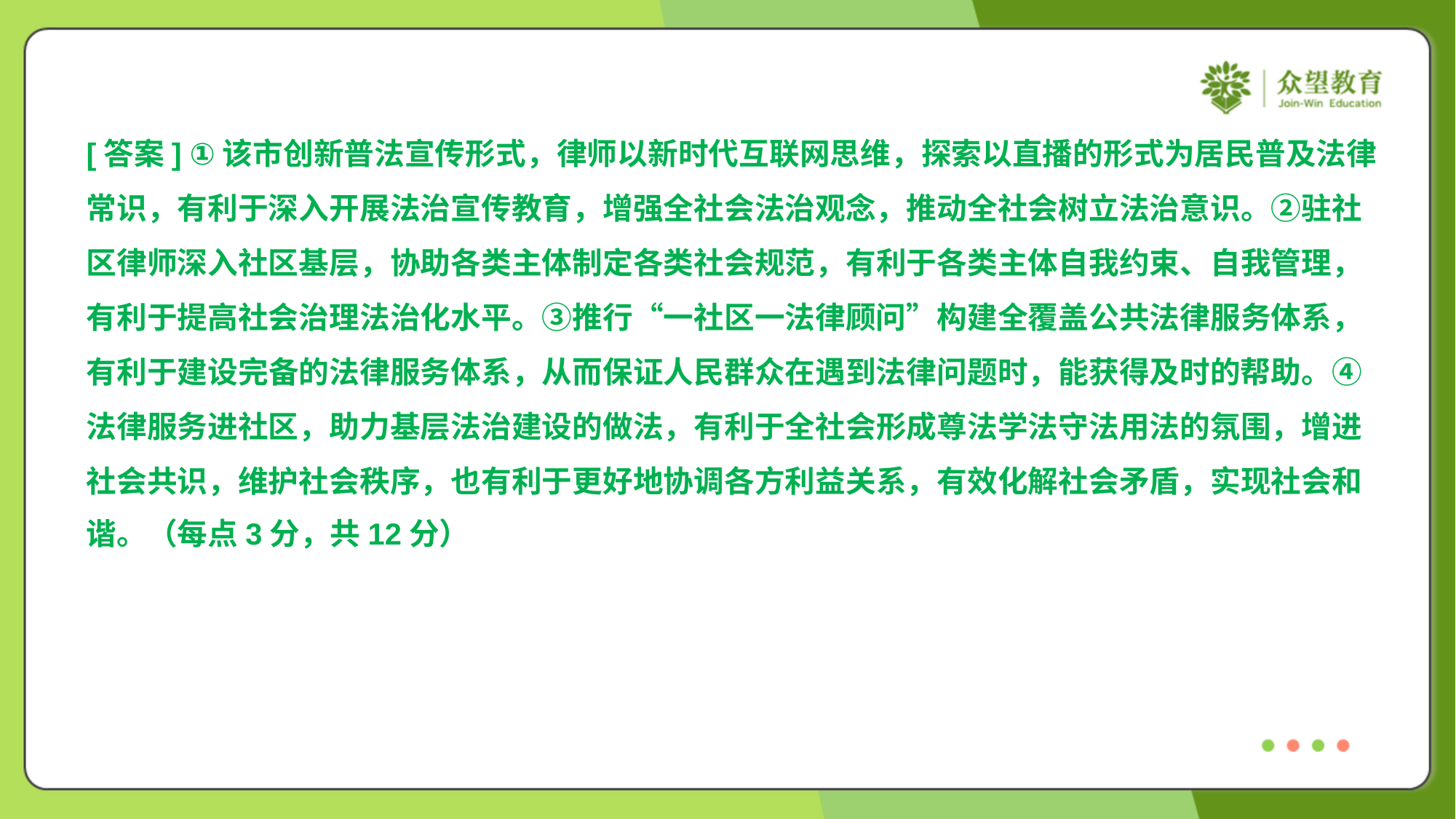

[答案] ①该市创新普法宣传形式，律师以新时代互联网思维，探索以直播的形式为居民普及法律
常识，有利于深入开展法治宣传教育，增强全社会法治观念，推动全社会树立法治意识。②驻社
区律师深入社区基层，协助各类主体制定各类社会规范，有利于各类主体自我约束、自我管理，
有利于提高社会治理法治化水平。③推行“一社区一法律顾问”构建全覆盖公共法律服务体系，
有利于建设完备的法律服务体系，从而保证人民群众在遇到法律问题时，能获得及时的帮助。④
法律服务进社区，助力基层法治建设的做法，有利于全社会形成尊法学法守法用法的氛围，增进
社会共识，维护社会秩序，也有利于更好地协调各方利益关系，有效化解社会矛盾，实现社会和
谐。（每点3分，共12分）